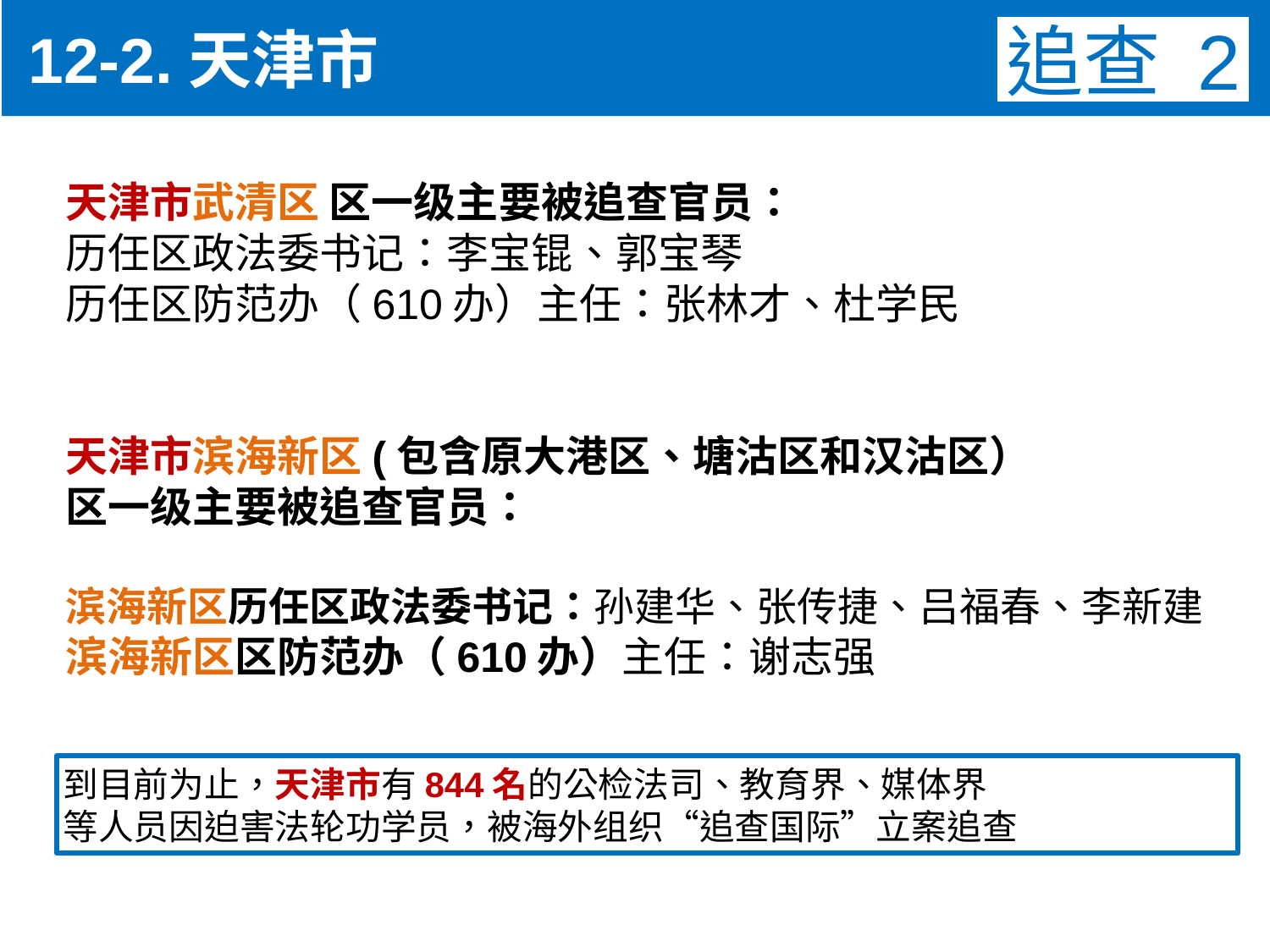

12-2.天津市
追查 2
天津市武清区 区一级主要被追查官员：
历任区政法委书记：李宝锟、郭宝琴
历任区防范办（610办）主任：张林才、杜学民

天津市滨海新区(包含原大港区、塘沽区和汉沽区）
区一级主要被追查官员：

滨海新区历任区政法委书记：孙建华、张传捷、吕福春、李新建
滨海新区区防范办（610办）主任：谢志强
到目前为止，天津市有844名的公检法司、教育界、媒体界
等人员因迫害法轮功学员，被海外组织“追查国际”立案追查